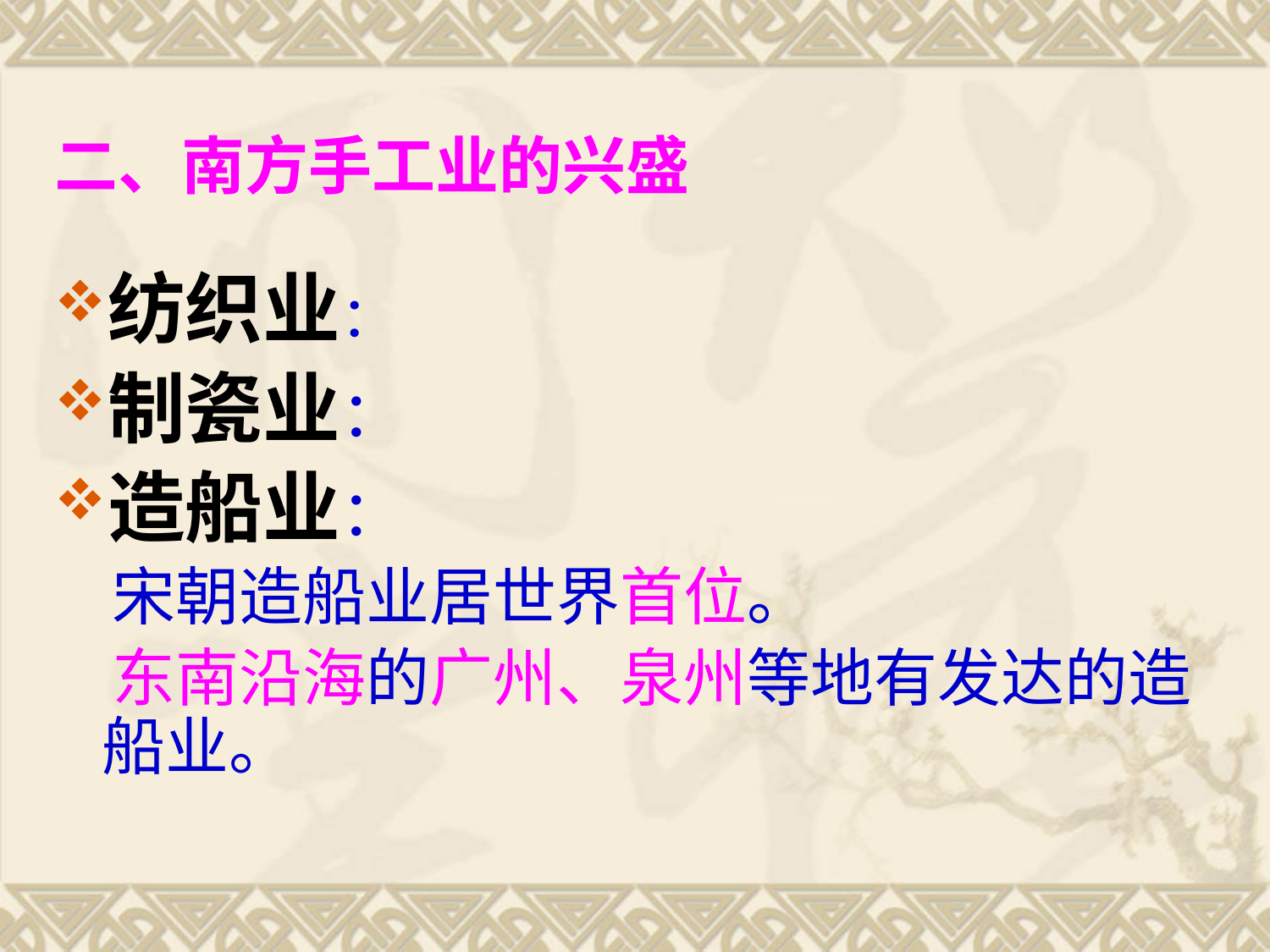

# 二、南方手工业的兴盛
纺织业：
制瓷业：
造船业：
   宋朝造船业居世界首位。
   东南沿海的广州、泉州等地有发达的造船业。